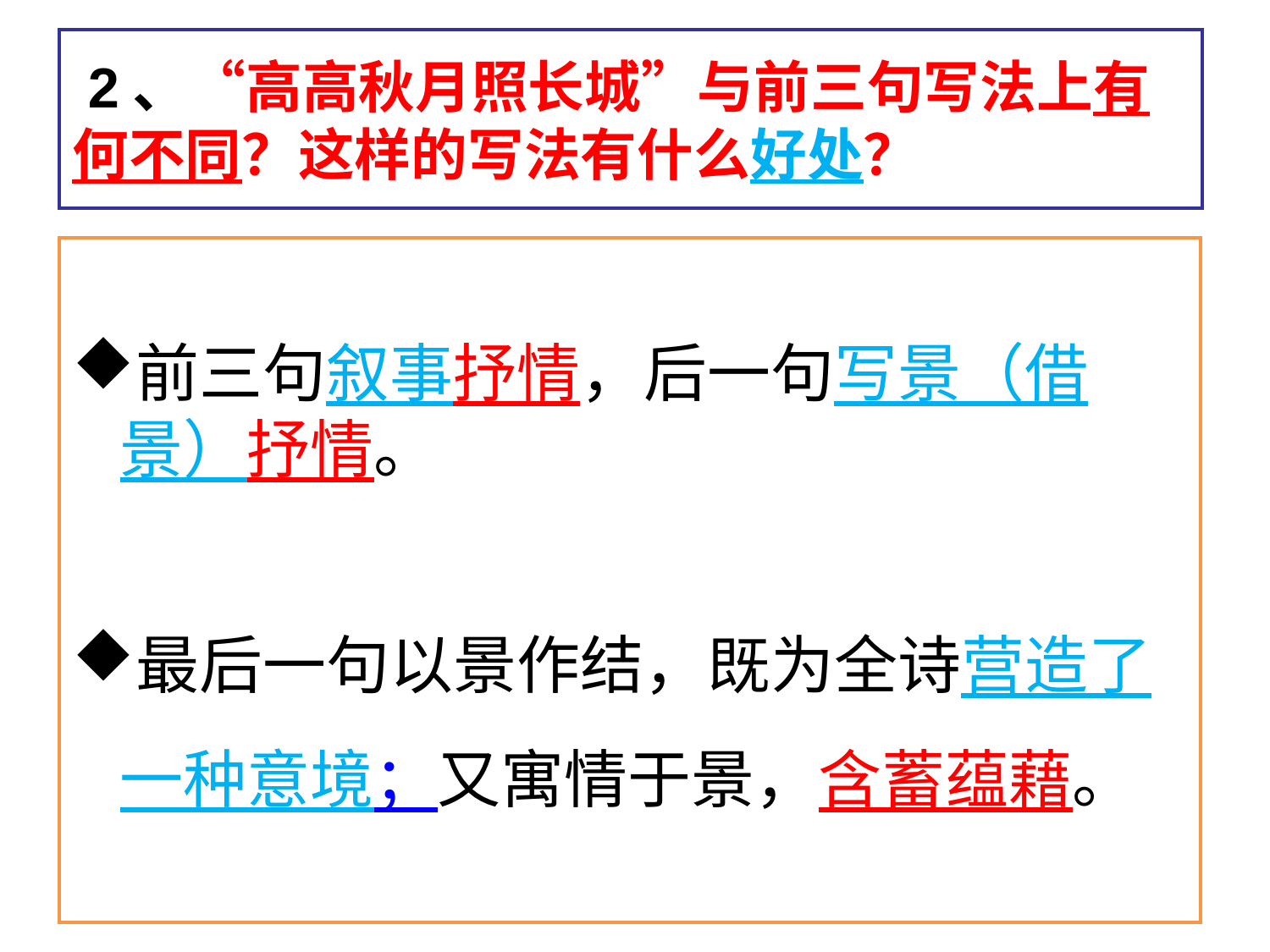

2、“高高秋月照长城”与前三句写法上有何不同？这样的写法有什么好处？

前三句叙事抒情，后一句写景（借景）抒情。

最后一句以景作结，既为全诗营造了一种意境；又寓情于景，含蓄蕴藉。